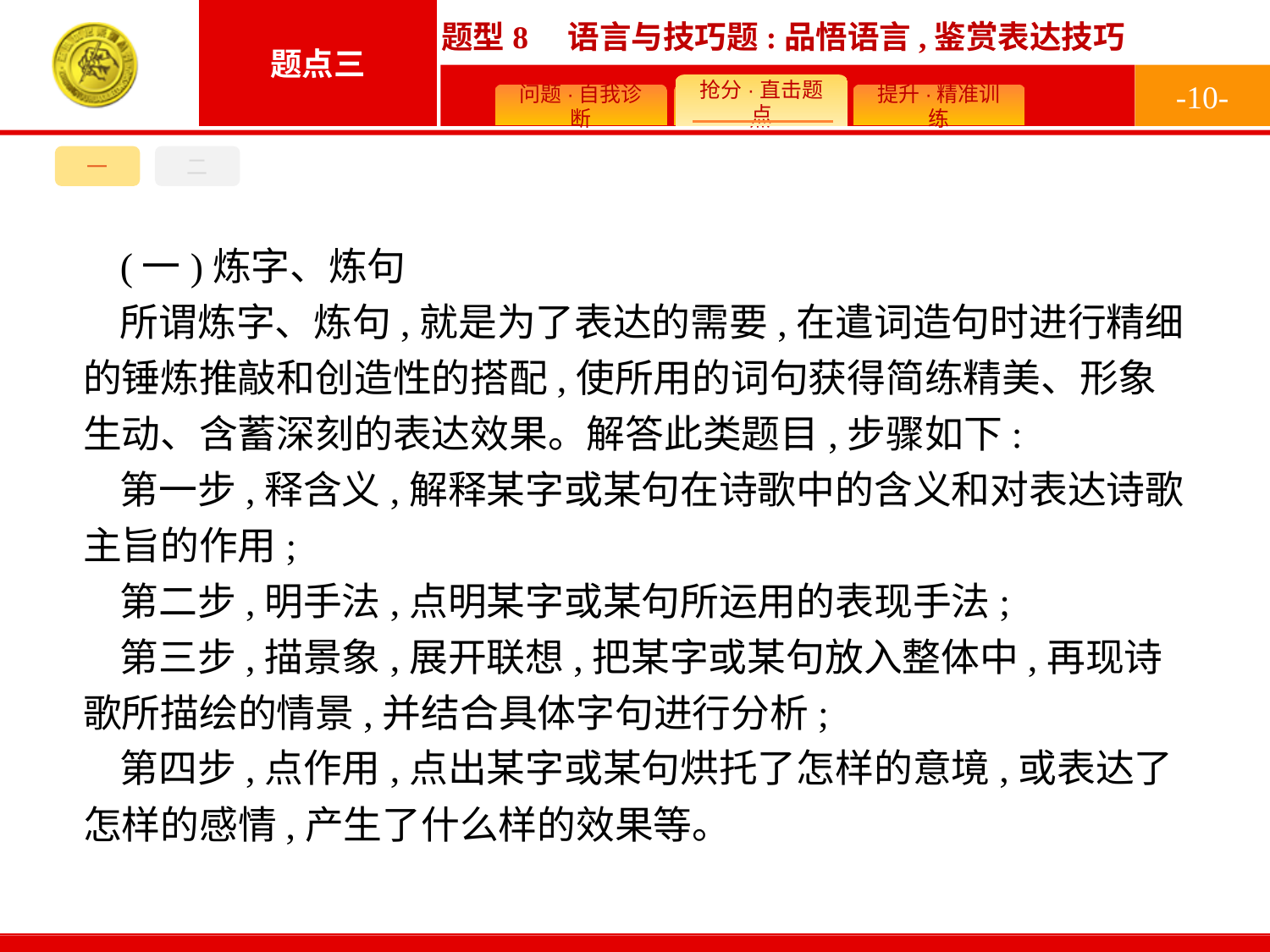

-10-
一
二
(一)炼字、炼句
所谓炼字、炼句,就是为了表达的需要,在遣词造句时进行精细的锤炼推敲和创造性的搭配,使所用的词句获得简练精美、形象生动、含蓄深刻的表达效果。解答此类题目,步骤如下:
第一步,释含义,解释某字或某句在诗歌中的含义和对表达诗歌主旨的作用;
第二步,明手法,点明某字或某句所运用的表现手法;
第三步,描景象,展开联想,把某字或某句放入整体中,再现诗歌所描绘的情景,并结合具体字句进行分析;
第四步,点作用,点出某字或某句烘托了怎样的意境,或表达了怎样的感情,产生了什么样的效果等。